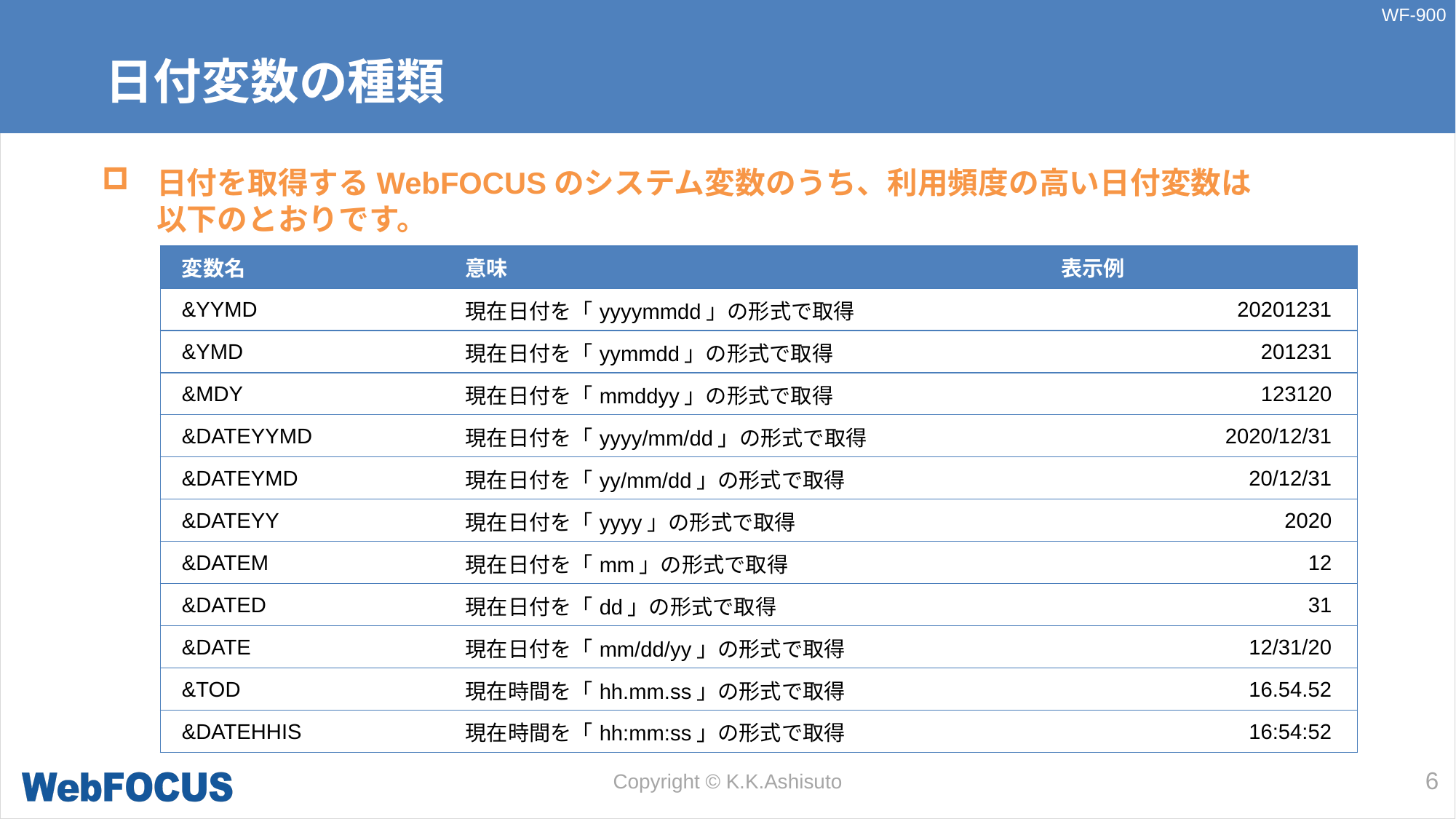

# 日付変数の種類
日付を取得するWebFOCUSのシステム変数のうち、利用頻度の高い日付変数は
以下のとおりです。

| 変数名 | 意味 | 表示例 |
| --- | --- | --- |
| &YYMD | 現在日付を「yyyymmdd」の形式で取得 | 20201231 |
| &YMD | 現在日付を「yymmdd」の形式で取得 | 201231 |
| &MDY | 現在日付を「mmddyy」の形式で取得 | 123120 |
| &DATEYYMD | 現在日付を「yyyy/mm/dd」の形式で取得 | 2020/12/31 |
| &DATEYMD | 現在日付を「yy/mm/dd」の形式で取得 | 20/12/31 |
| &DATEYY | 現在日付を「yyyy」の形式で取得 | 2020 |
| &DATEM | 現在日付を「mm」の形式で取得 | 12 |
| &DATED | 現在日付を「dd」の形式で取得 | 31 |
| &DATE | 現在日付を「mm/dd/yy」の形式で取得 | 12/31/20 |
| &TOD | 現在時間を「hh.mm.ss」の形式で取得 | 16.54.52 |
| &DATEHHIS | 現在時間を「hh:mm:ss」の形式で取得 | 16:54:52 |